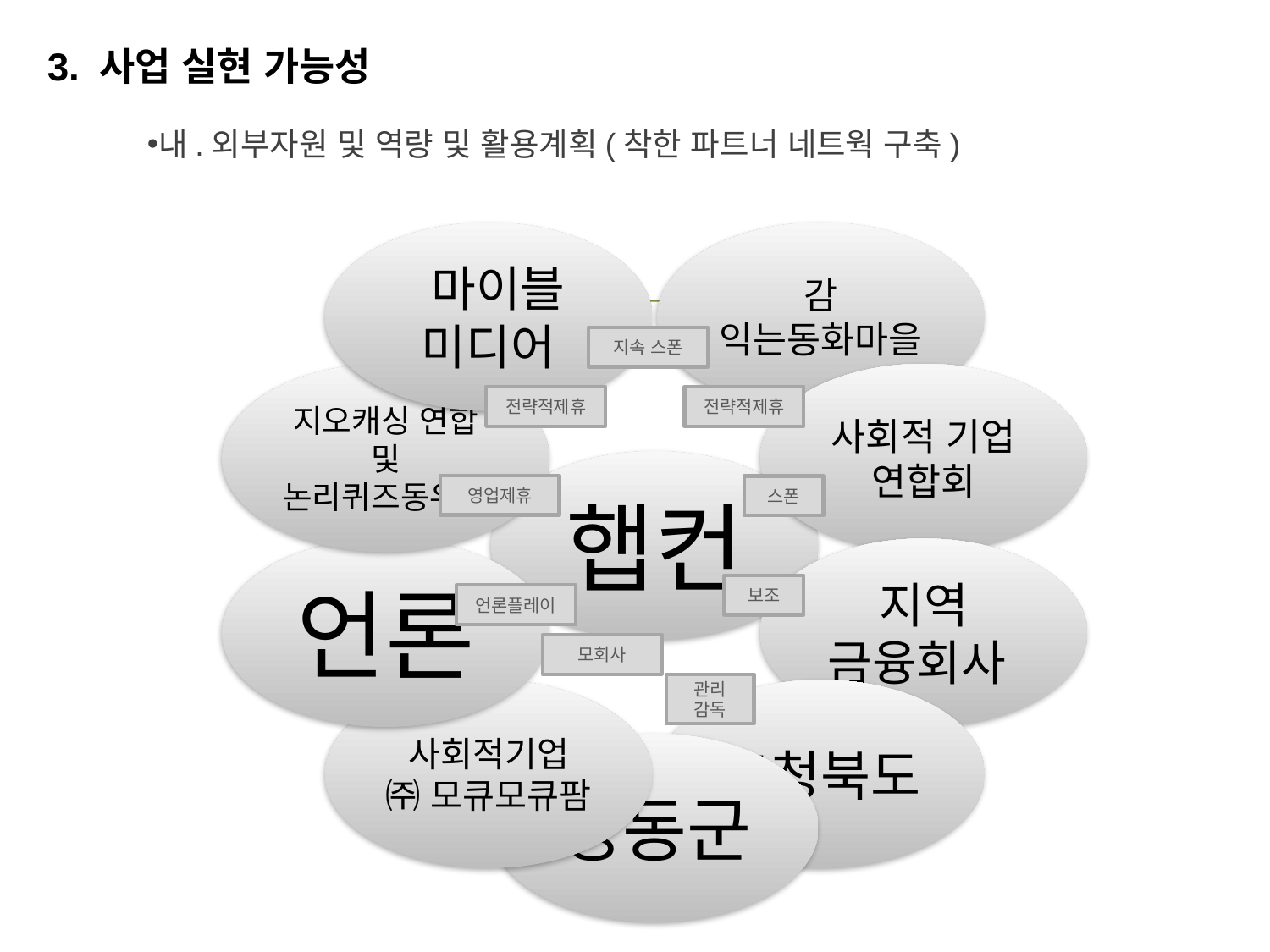

3. 사업 실현 가능성
내.외부자원 및 역량 및 활용계획(착한 파트너 네트웍 구축)
햅컨
감 익는동화마을
사회적 기업
연합회
지역 금융회사
충청북도
영동군
사회적기업
㈜ 모큐모큐팜
언론
지오캐싱 연합 및
논리퀴즈동우회
 마이블 미디어
지속 스폰
전략적제휴
전략적제휴
영업제휴
스폰
보조
언론플레이
모회사
관리
감독